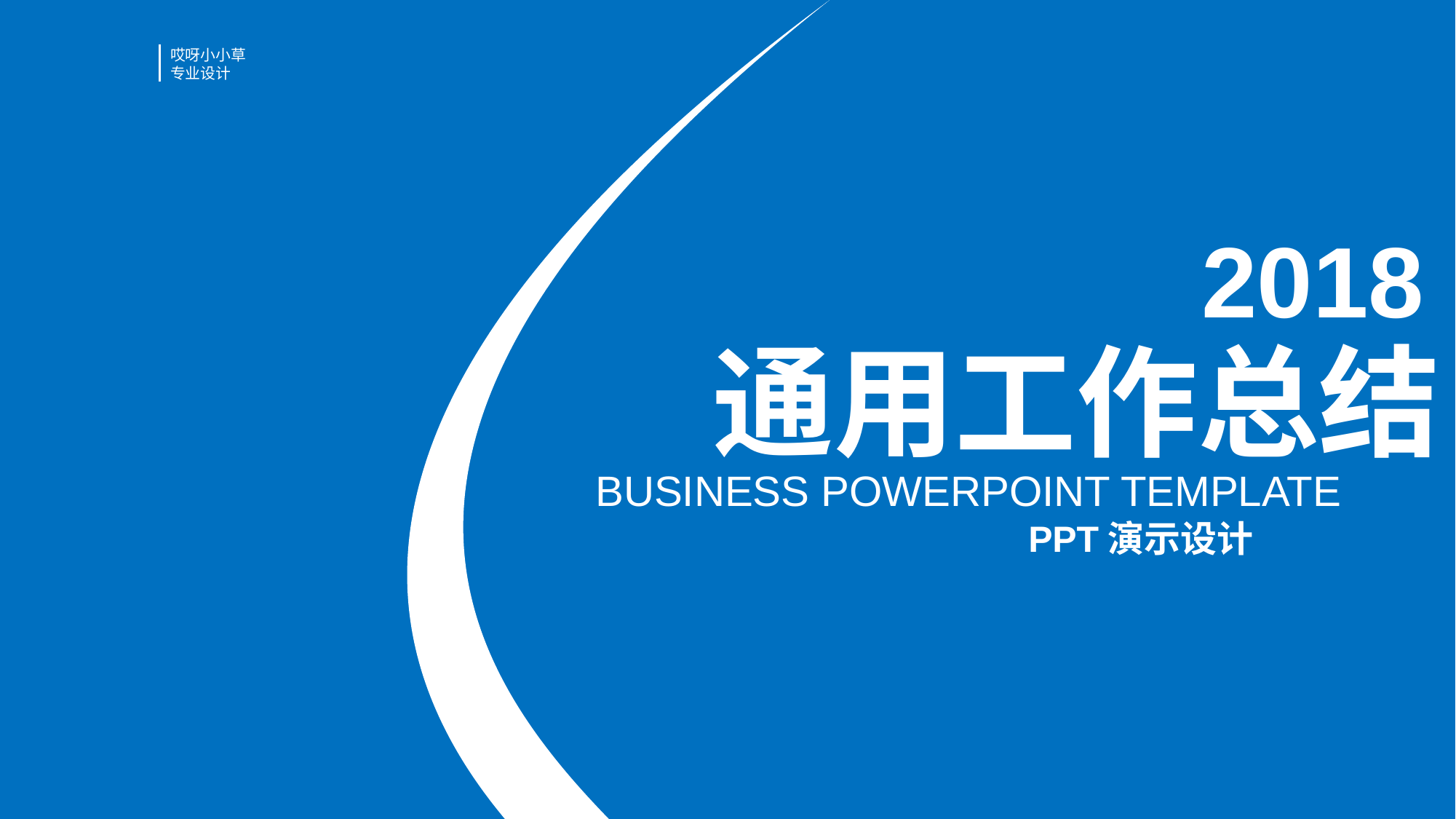

哎呀小小草
专业设计
2018
通用工作总结
BUSINESS POWERPOINT TEMPLATE
PPT演示设计